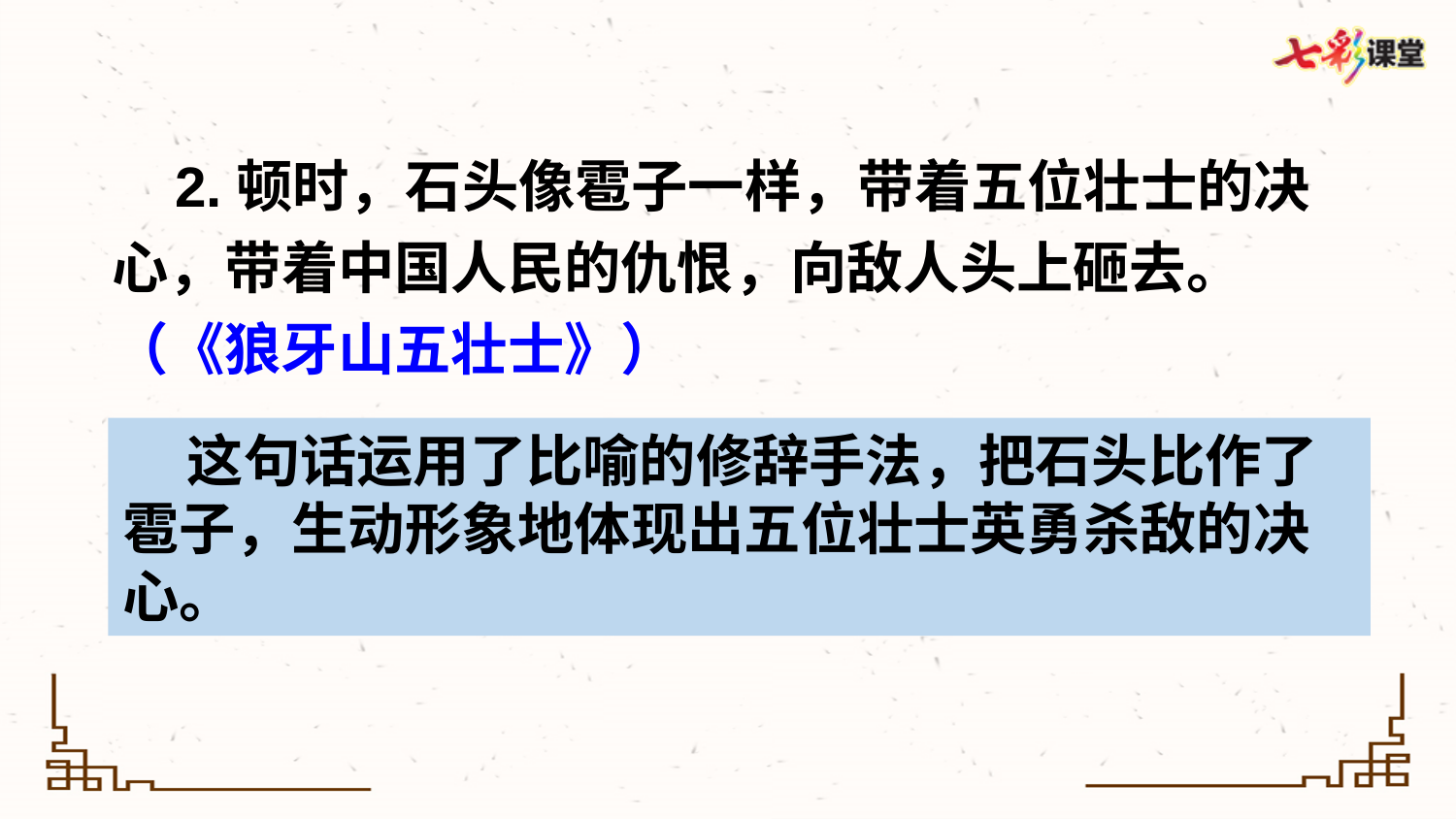

2.顿时，石头像雹子一样，带着五位壮士的决心，带着中国人民的仇恨，向敌人头上砸去。（《狼牙山五壮士》）
    这句话运用了比喻的修辞手法，把石头比作了雹子，生动形象地体现出五位壮士英勇杀敌的决心。